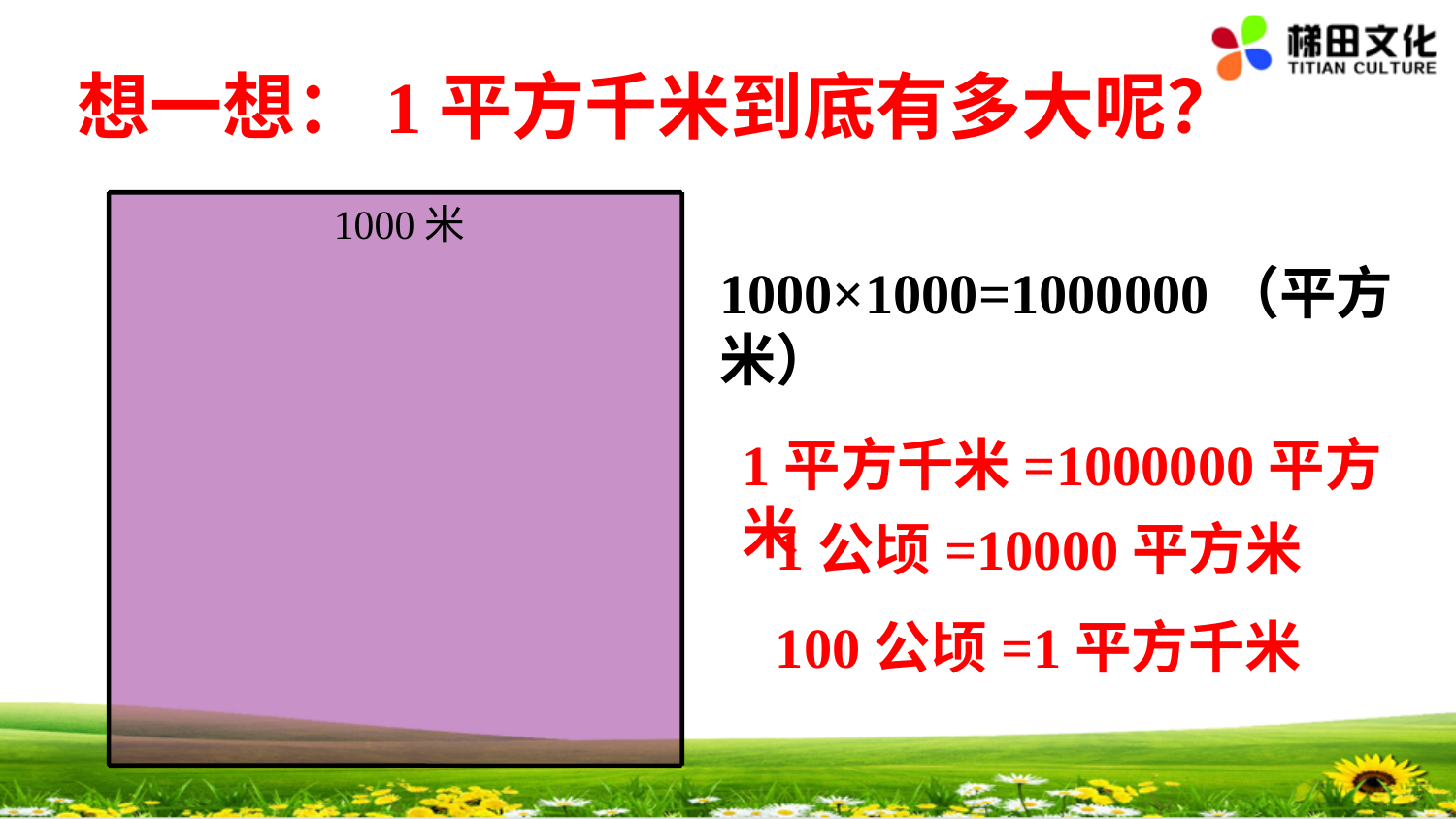

想一想：1平方千米到底有多大呢？
1000米

1000×1000=1000000（平方米）
1平方千米=1000000平方米

1公顷=10000平方米
100公顷=1平方千米